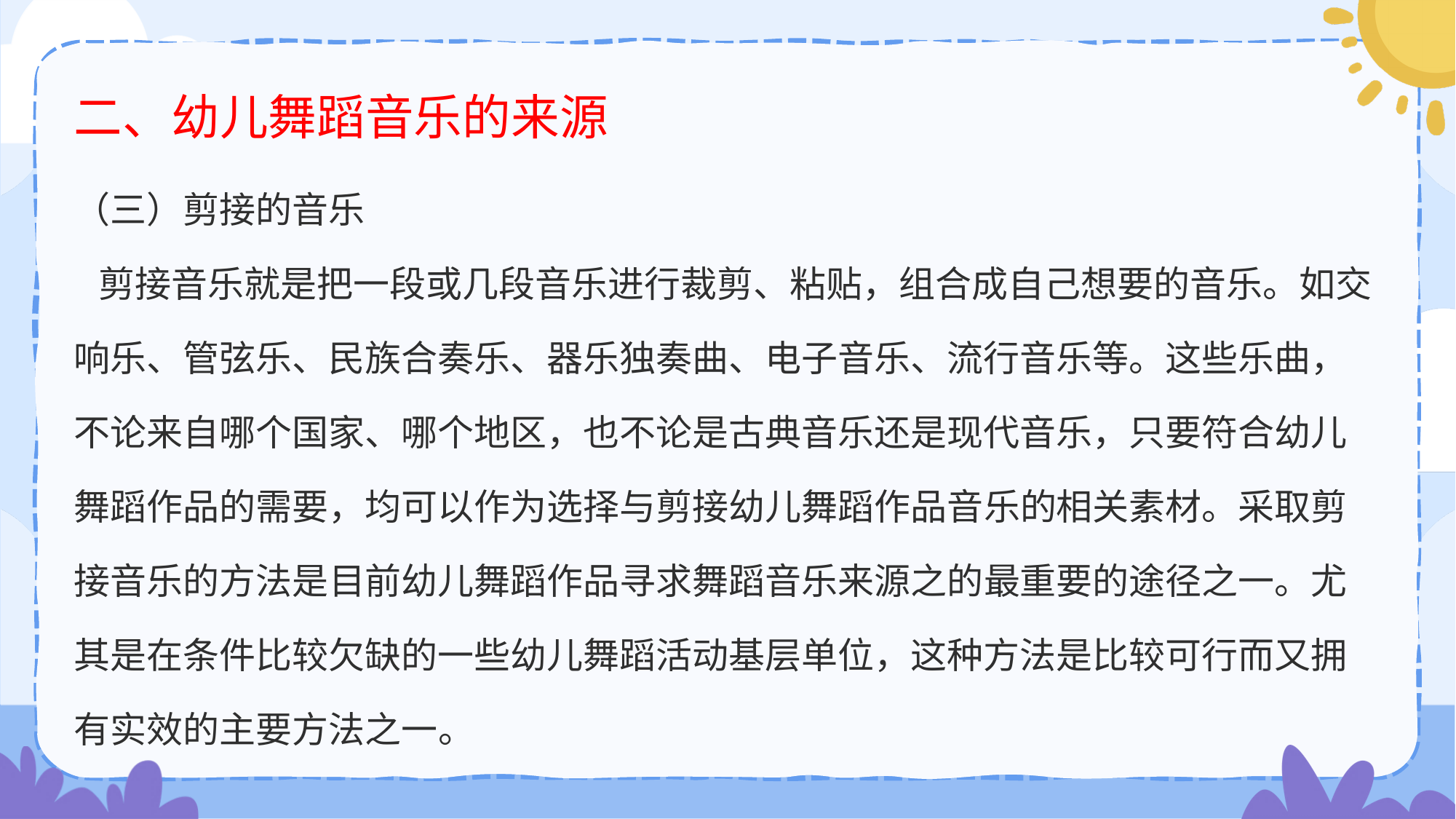

# 二、幼儿舞蹈音乐的来源
（三）剪接的音乐
   剪接音乐就是把一段或几段音乐进行裁剪、粘贴，组合成自己想要的音乐。如交响乐、管弦乐、民族合奏乐、器乐独奏曲、电子音乐、流行音乐等。这些乐曲，不论来自哪个国家、哪个地区，也不论是古典音乐还是现代音乐，只要符合幼儿舞蹈作品的需要，均可以作为选择与剪接幼儿舞蹈作品音乐的相关素材。采取剪接音乐的方法是目前幼儿舞蹈作品寻求舞蹈音乐来源之的最重要的途径之一。尤其是在条件比较欠缺的一些幼儿舞蹈活动基层单位，这种方法是比较可行而又拥有实效的主要方法之一。